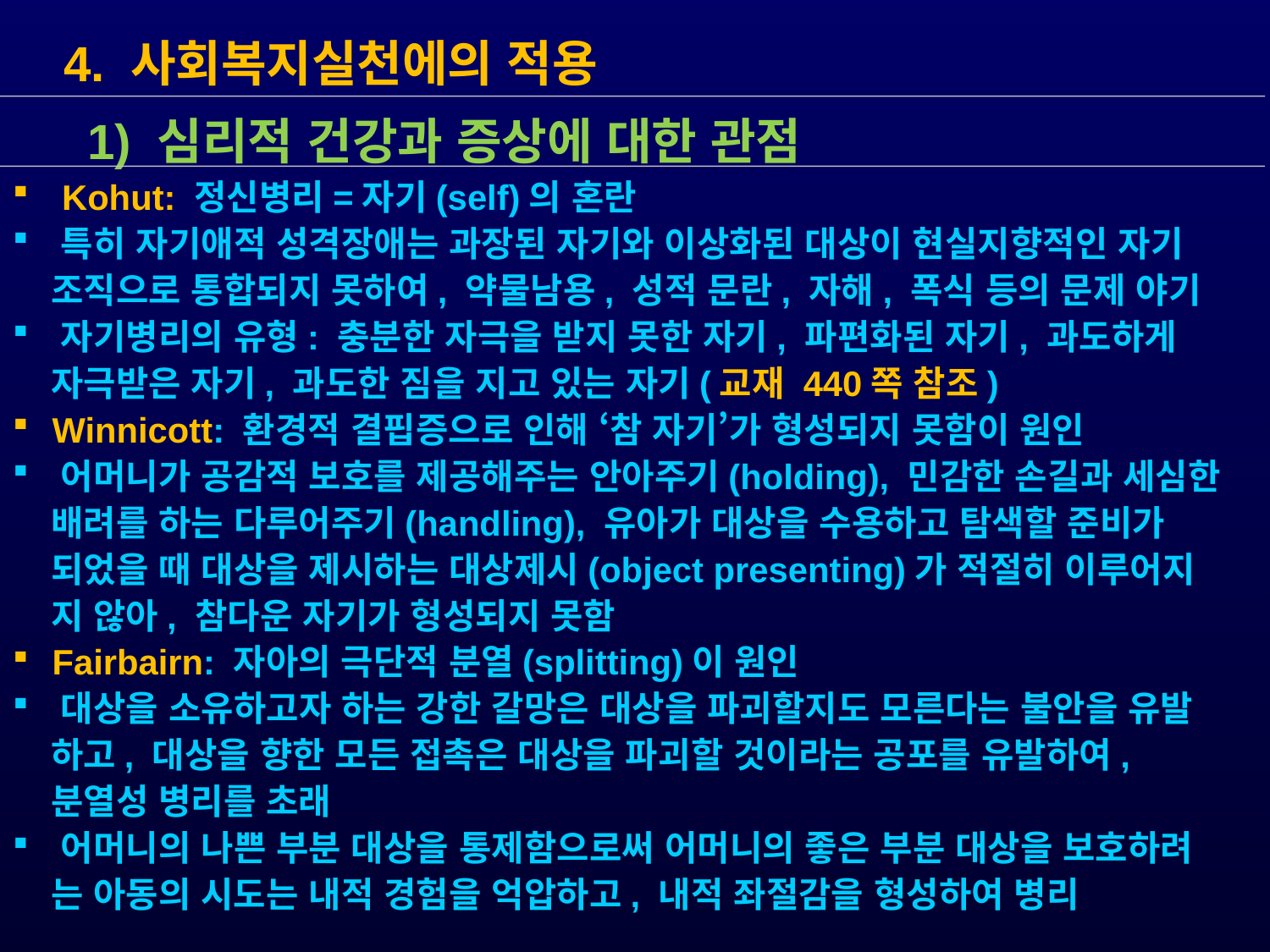

4. 사회복지실천에의 적용

  Kohut: 정신병리=자기(self)의 혼란
 특히 자기애적 성격장애는 과장된 자기와 이상화된 대상이 현실지향적인 자기
   조직으로 통합되지 못하여, 약물남용, 성적 문란, 자해, 폭식 등의 문제 야기
 자기병리의 유형: 충분한 자극을 받지 못한 자기, 파편화된 자기, 과도하게
   자극받은 자기, 과도한 짐을 지고 있는 자기(교재 440쪽 참조)
 Winnicott: 환경적 결핍증으로 인해 ‘참 자기’가 형성되지 못함이 원인
 어머니가 공감적 보호를 제공해주는 안아주기(holding), 민감한 손길과 세심한
   배려를 하는 다루어주기(handling), 유아가 대상을 수용하고 탐색할 준비가
   되었을 때 대상을 제시하는 대상제시(object presenting)가 적절히 이루어지
   지 않아, 참다운 자기가 형성되지 못함
 Fairbairn: 자아의 극단적 분열(splitting)이 원인
 대상을 소유하고자 하는 강한 갈망은 대상을 파괴할지도 모른다는 불안을 유발
   하고, 대상을 향한 모든 접촉은 대상을 파괴할 것이라는 공포를 유발하여,
   분열성 병리를 초래
 어머니의 나쁜 부분 대상을 통제함으로써 어머니의 좋은 부분 대상을 보호하려
   는 아동의 시도는 내적 경험을 억압하고, 내적 좌절감을 형성하여 병리
  1) 심리적 건강과 증상에 대한 관점